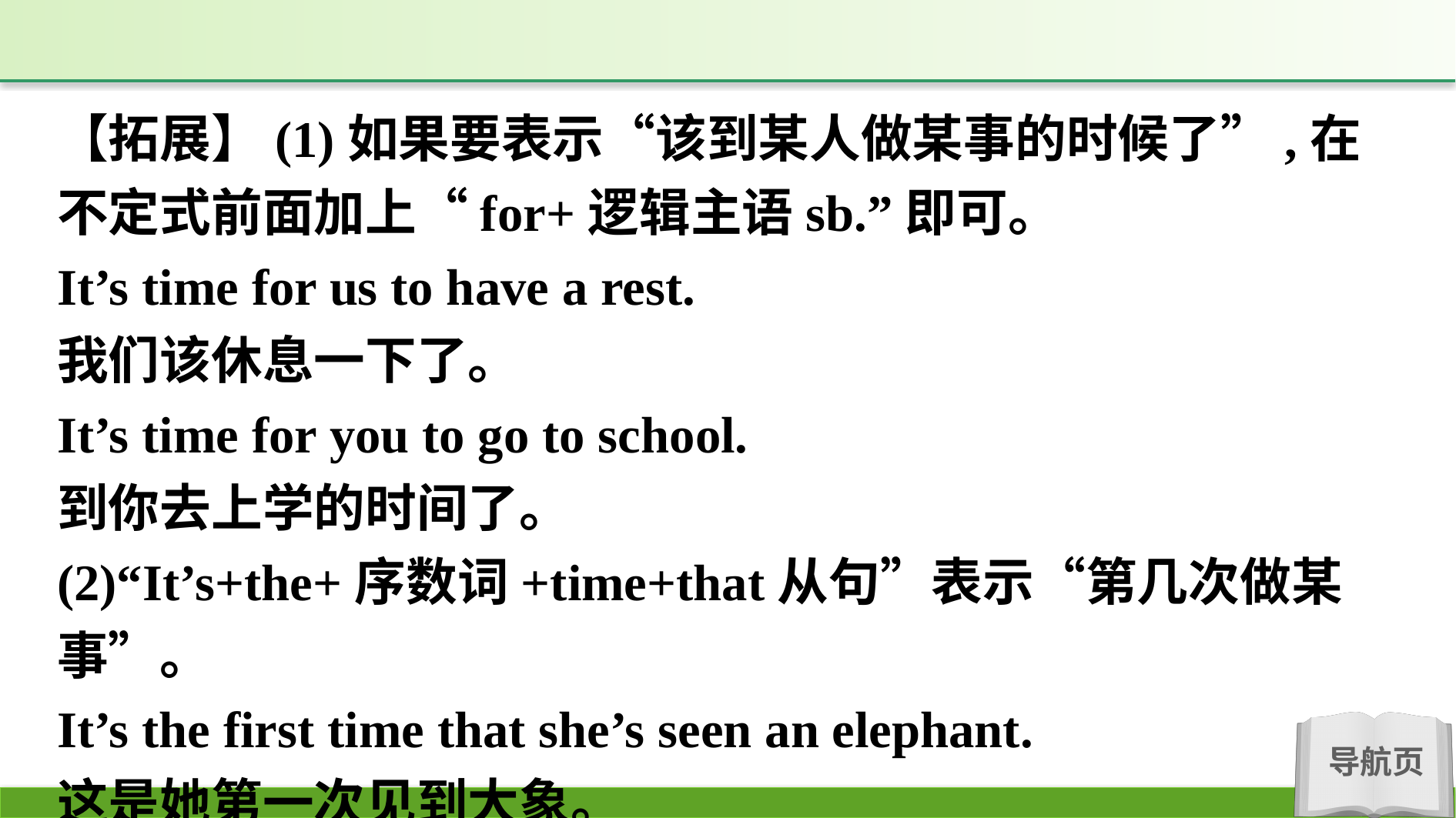

【拓展】(1)如果要表示“该到某人做某事的时候了”,在不定式前面加上“for+逻辑主语sb.”即可。
It’s time for us to have a rest.
我们该休息一下了。
It’s time for you to go to school.
到你去上学的时间了。
(2)“It’s+the+序数词+time+that从句”表示“第几次做某事”。
It’s the first time that she’s seen an elephant.
这是她第一次见到大象。